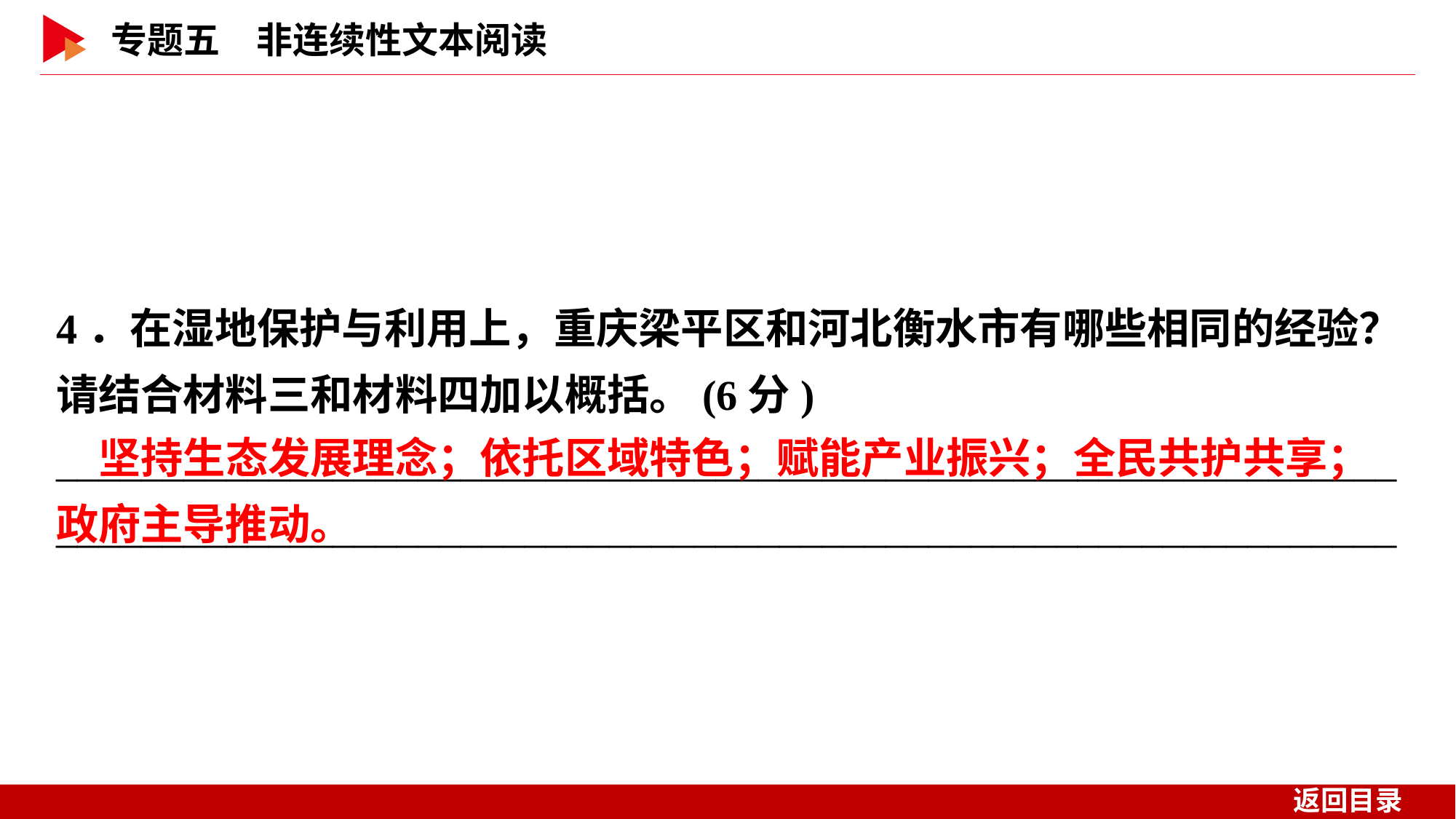

4．在湿地保护与利用上，重庆梁平区和河北衡水市有哪些相同的经验？请结合材料三和材料四加以概括。(6分) ______________________________________________________________________________________________________________________________
　坚持生态发展理念；依托区域特色；赋能产业振兴；全民共护共享；政府主导推动。